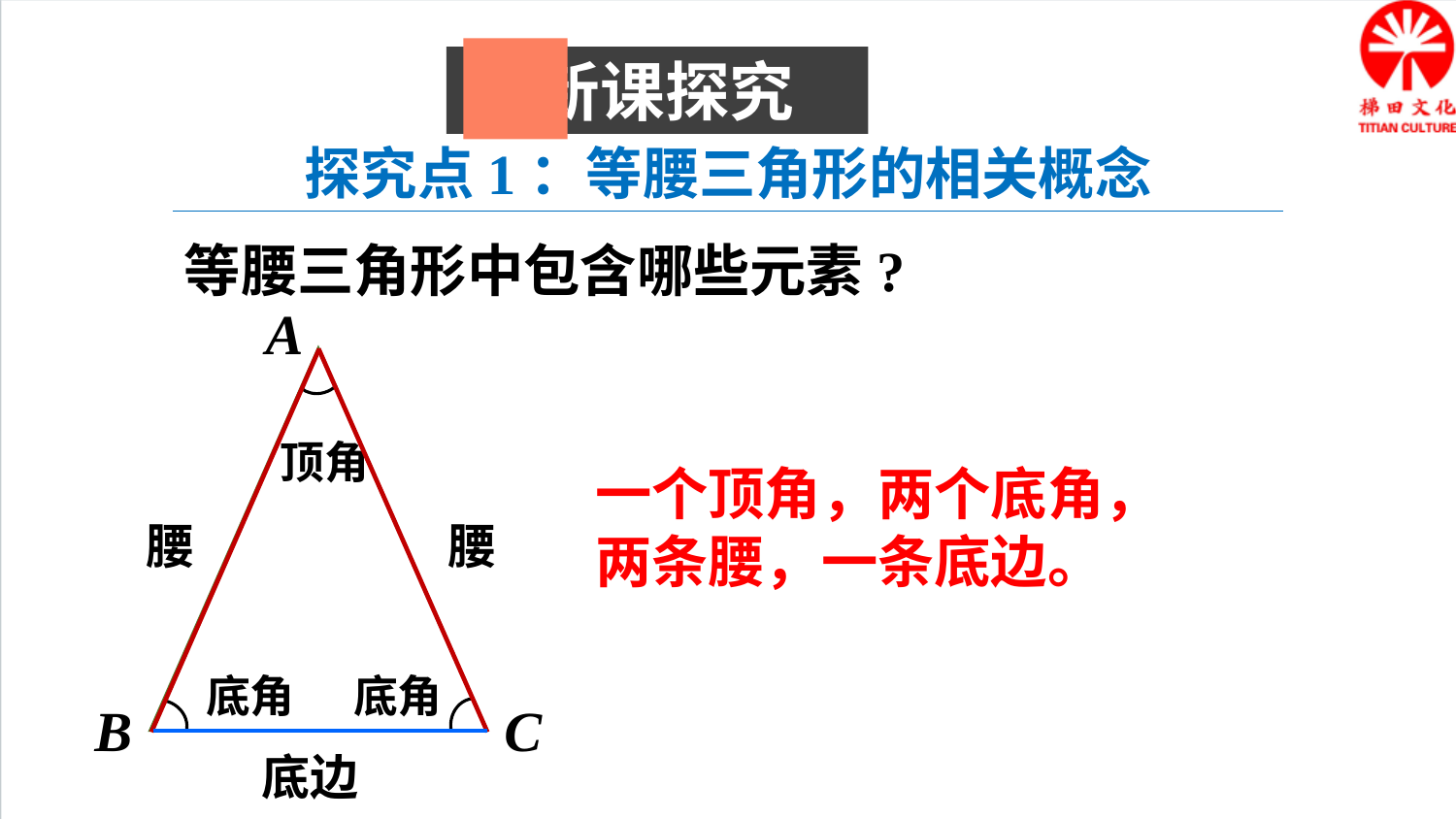

新课探究
探究点1：等腰三角形的相关概念
        等腰三角形中包含哪些元素?
A

B
C

顶角
一个顶角，两个底角， 两条腰，一条底边。
腰
腰
底角
底角

底边